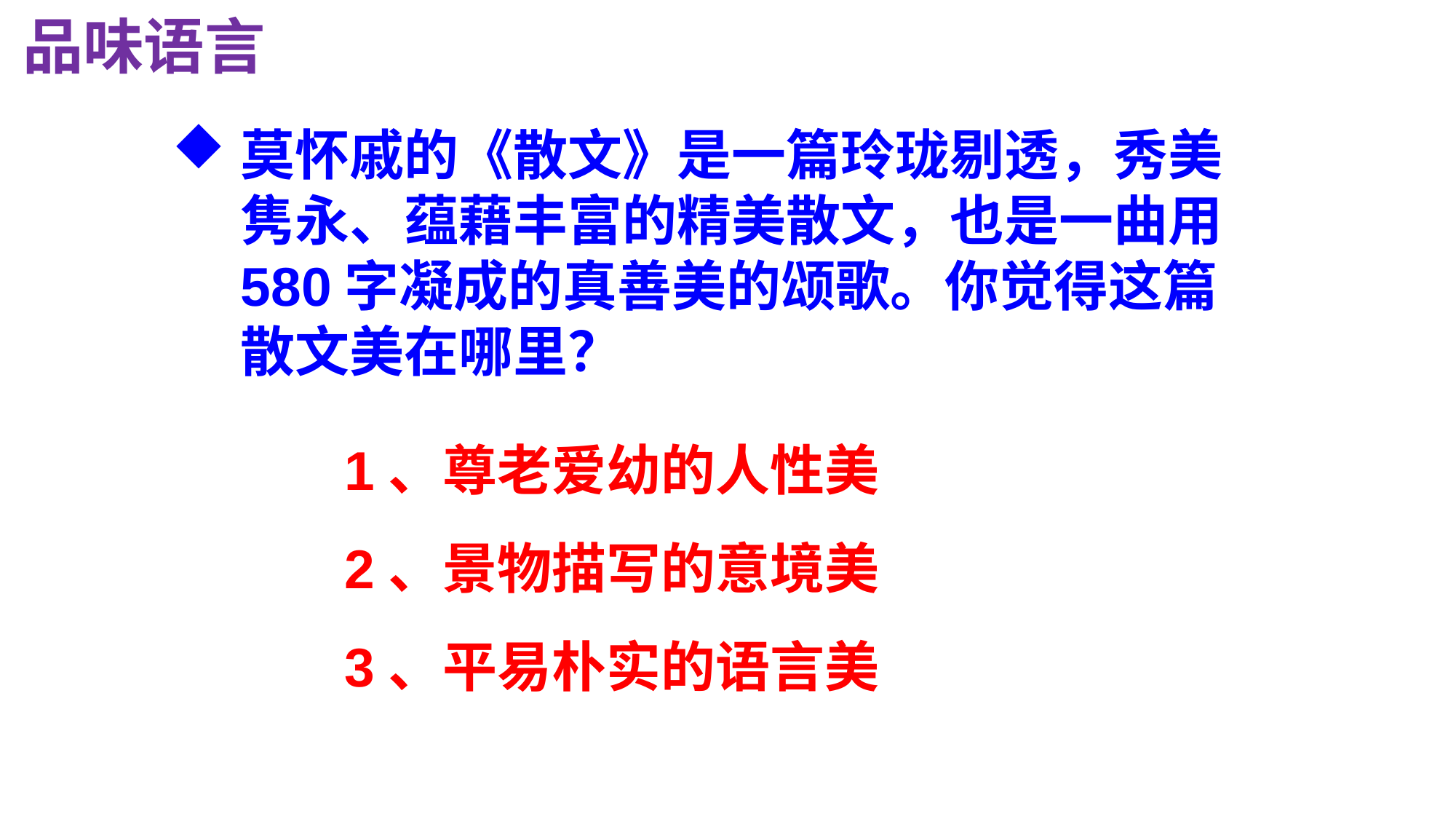

品味语言
莫怀戚的《散文》是一篇玲珑剔透，秀美隽永、蕴藉丰富的精美散文，也是一曲用580字凝成的真善美的颂歌。你觉得这篇散文美在哪里？
1、尊老爱幼的人性美
2、景物描写的意境美
3、平易朴实的语言美